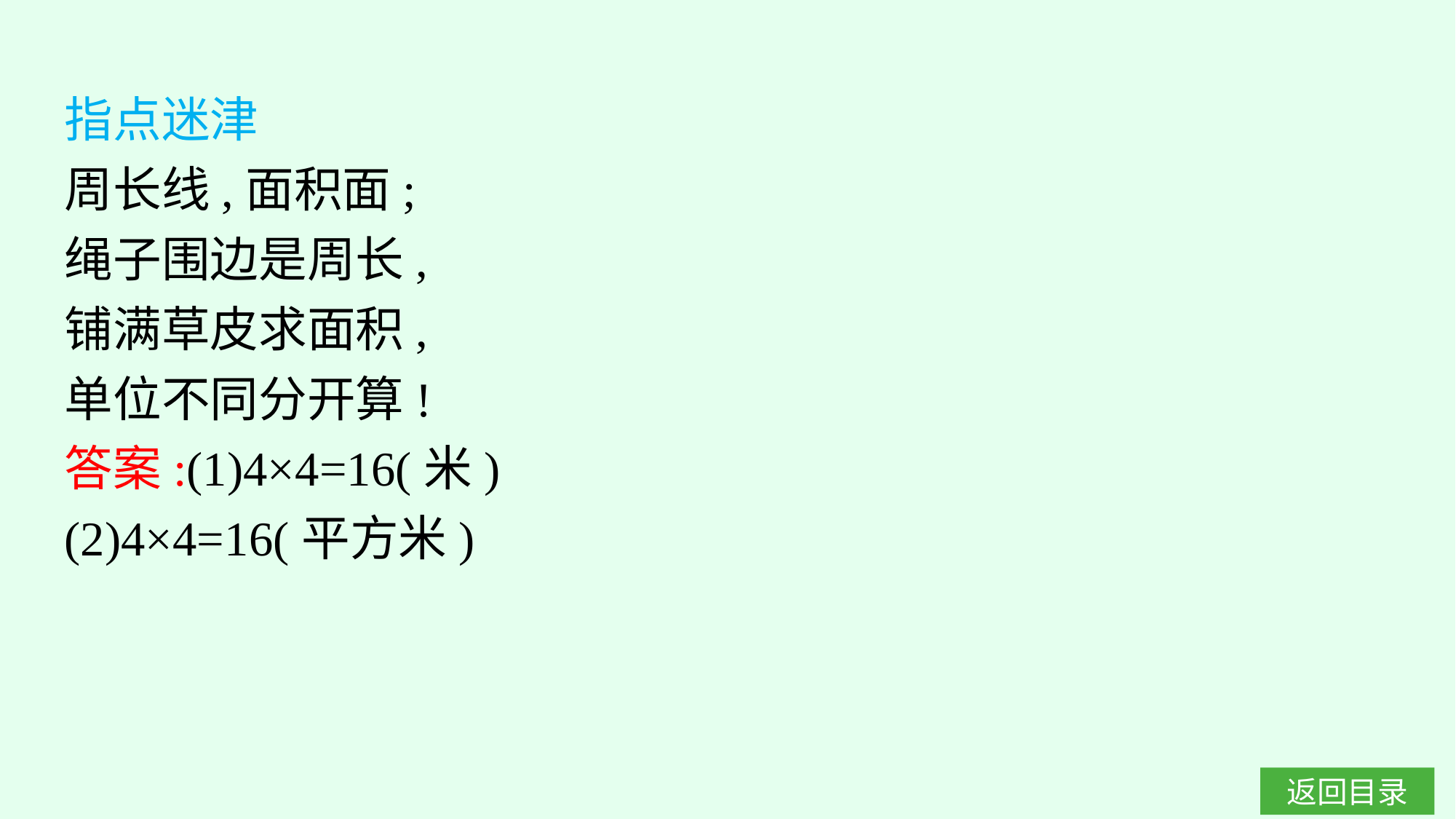

指点迷津
周长线,面积面;
绳子围边是周长,
铺满草皮求面积,
单位不同分开算!
答案:(1)4×4=16(米)
(2)4×4=16(平方米)